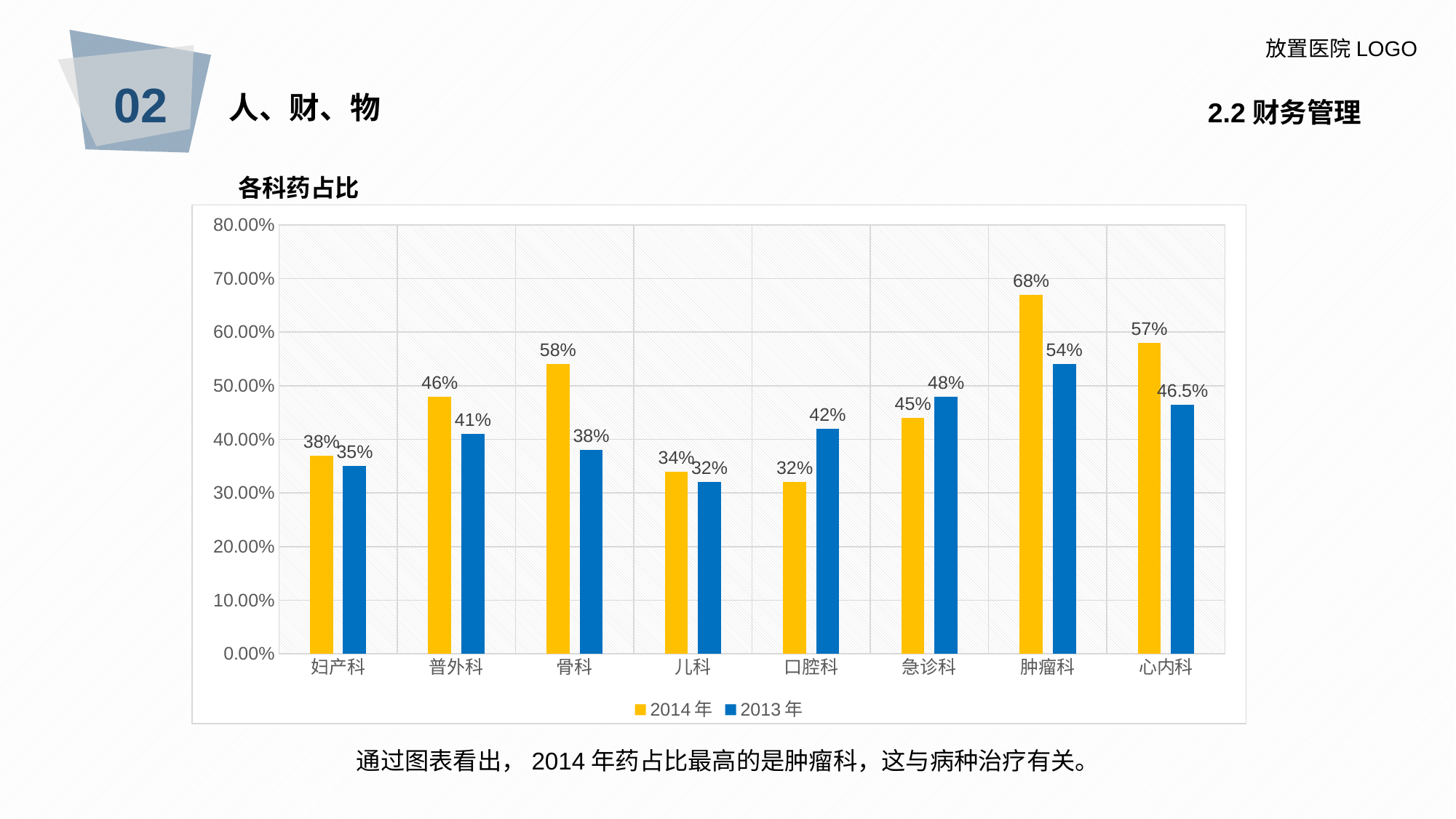

02
放置医院LOGO
人、财、物
2.2财务管理
 各科药占比

### Chart

| Category | 2014年 | 2013年 |
|---|---|---|
| 妇产科 | 0.37 | 0.35 |
| 普外科 | 0.48 | 0.41 |
| 骨科 | 0.54 | 0.38 |
| 儿科 | 0.34 | 0.32 |
| 口腔科 | 0.32 | 0.42 |
| 急诊科 | 0.44 | 0.48 |
| 肿瘤科 | 0.67 | 0.54 |
| 心内科 | 0.58 | 0.465 |
       通过图表看出，2014年药占比最高的是肿瘤科，这与病种治疗有关。